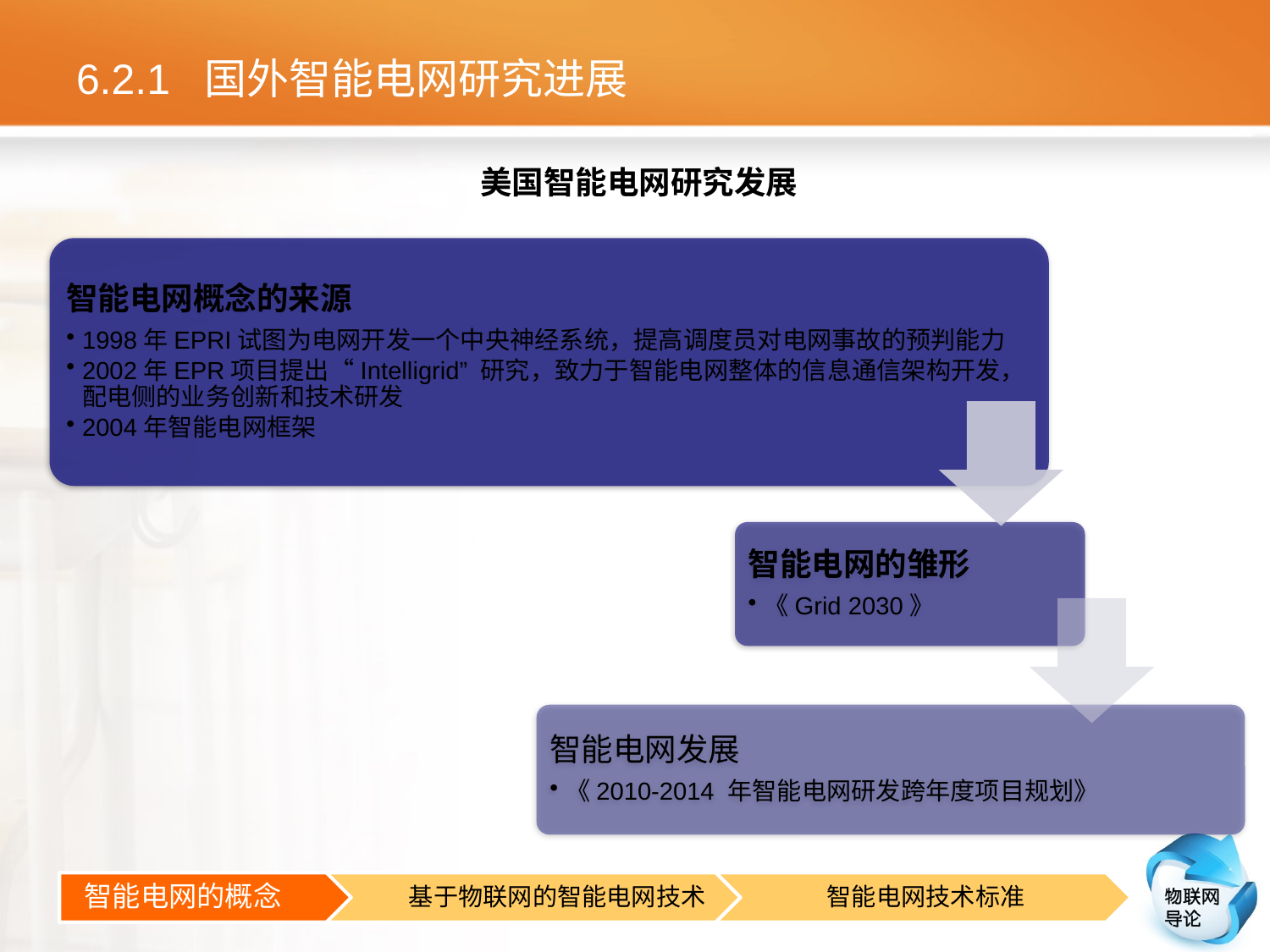

# 6.2.1  国外智能电网研究进展
美国智能电网研究发展
智能电网概念的来源
1998年EPRI试图为电网开发一个中央神经系统，提高调度员对电网事故的预判能力
2002年EPR项目提出“Intelligrid” 研究，致力于智能电网整体的信息通信架构开发，配电侧的业务创新和技术研发
2004年智能电网框架
智能电网的雏形
《Grid 2030》
智能电网发展
《2010-2014 年智能电网研发跨年度项目规划》